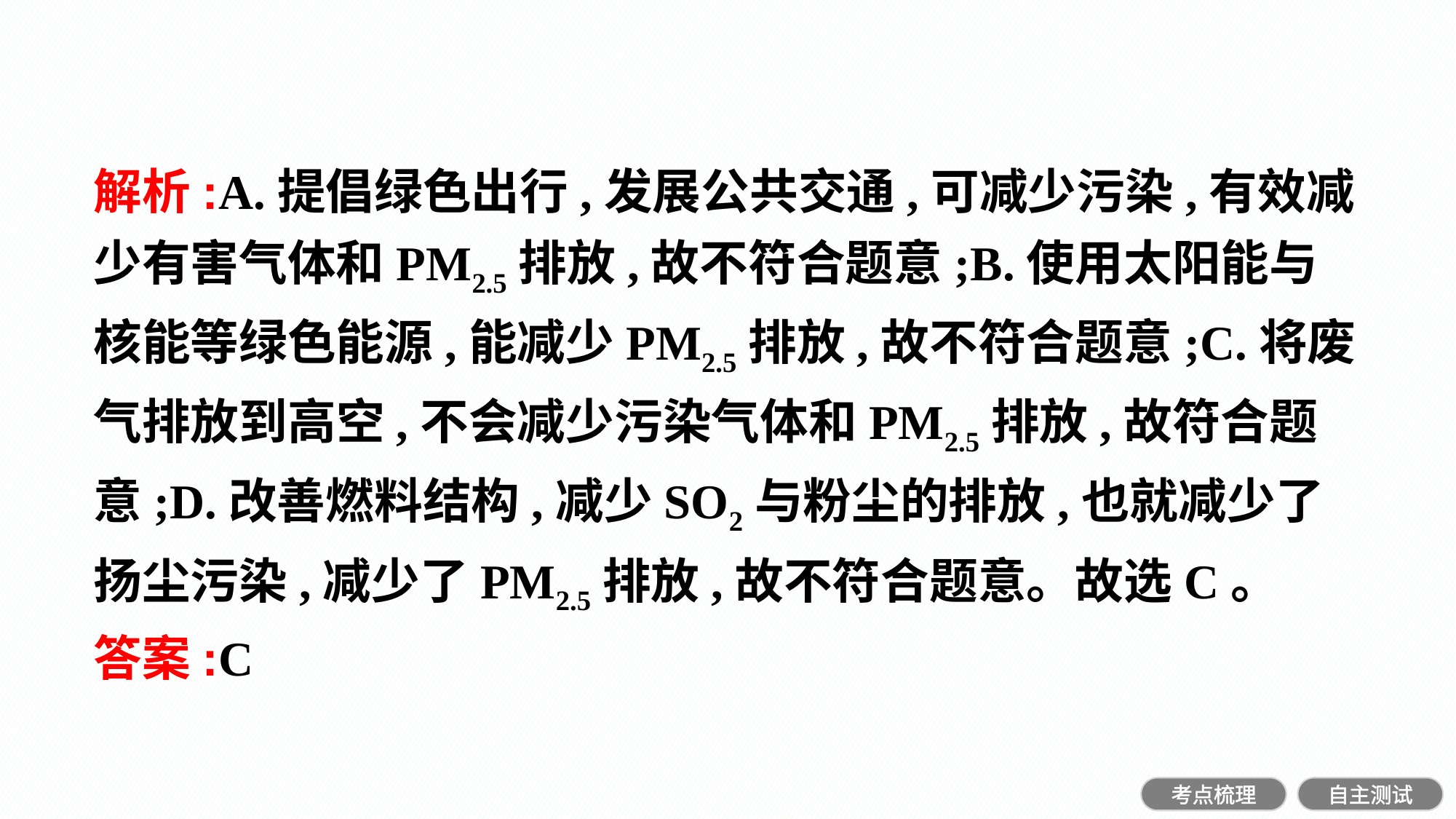

解析:A.提倡绿色出行,发展公共交通,可减少污染,有效减少有害气体和PM2.5排放,故不符合题意;B.使用太阳能与核能等绿色能源,能减少PM2.5排放,故不符合题意;C.将废气排放到高空,不会减少污染气体和PM2.5排放,故符合题意;D.改善燃料结构,减少SO2与粉尘的排放,也就减少了扬尘污染,减少了PM2.5排放,故不符合题意。故选C。
答案:C